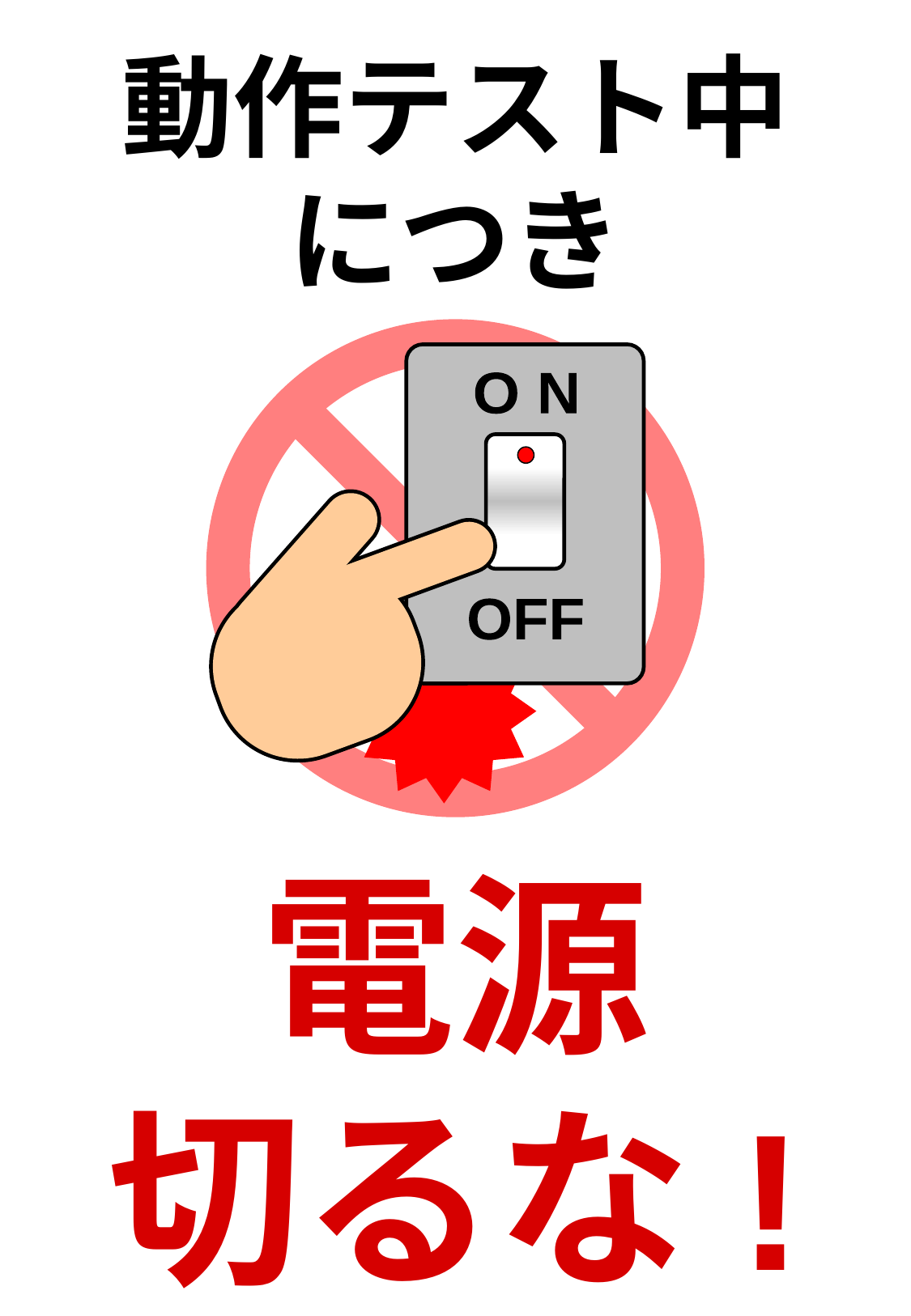

動作テスト中
につき

O N
OFF

電源
切るな!